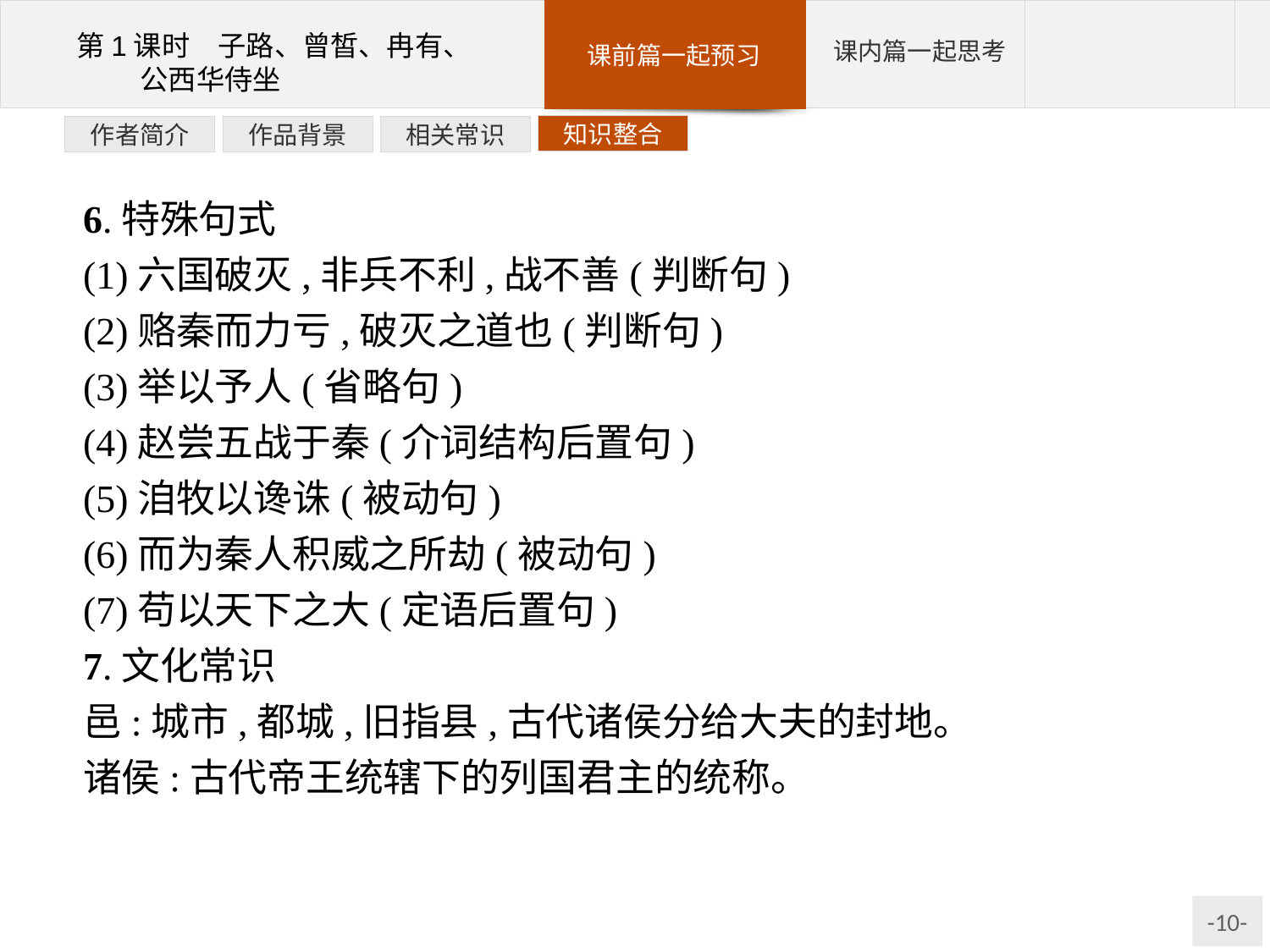

知识整合
相关常识
作品背景
作者简介
6.特殊句式
(1)六国破灭,非兵不利,战不善(判断句)
(2)赂秦而力亏,破灭之道也(判断句)
(3)举以予人(省略句)
(4)赵尝五战于秦(介词结构后置句)
(5)洎牧以谗诛(被动句)
(6)而为秦人积威之所劫(被动句)
(7)苟以天下之大(定语后置句)
7.文化常识
邑:城市,都城,旧指县,古代诸侯分给大夫的封地。
诸侯:古代帝王统辖下的列国君主的统称。